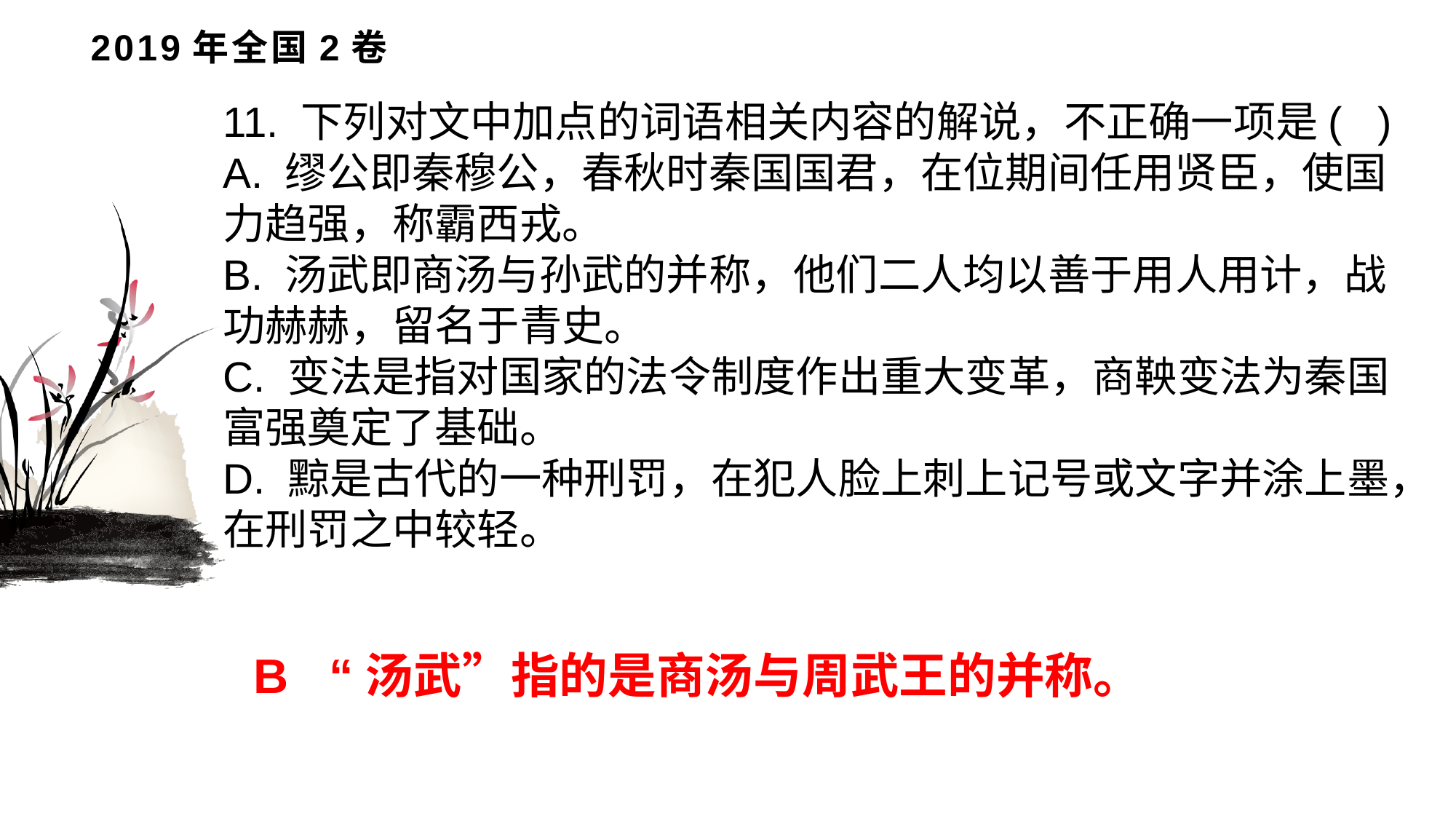

# 2019年全国2卷
11. 下列对文中加点的词语相关内容的解说，不正确一项是(   )
A. 缪公即秦穆公，春秋时秦国国君，在位期间任用贤臣，使国力趋强，称霸西戎。
B. 汤武即商汤与孙武的并称，他们二人均以善于用人用计，战功赫赫，留名于青史。
C. 变法是指对国家的法令制度作出重大变革，商鞅变法为秦国富强奠定了基础。
D. 黥是古代的一种刑罚，在犯人脸上刺上记号或文字并涂上墨，在刑罚之中较轻。
B   “汤武”指的是商汤与周武王的并称。